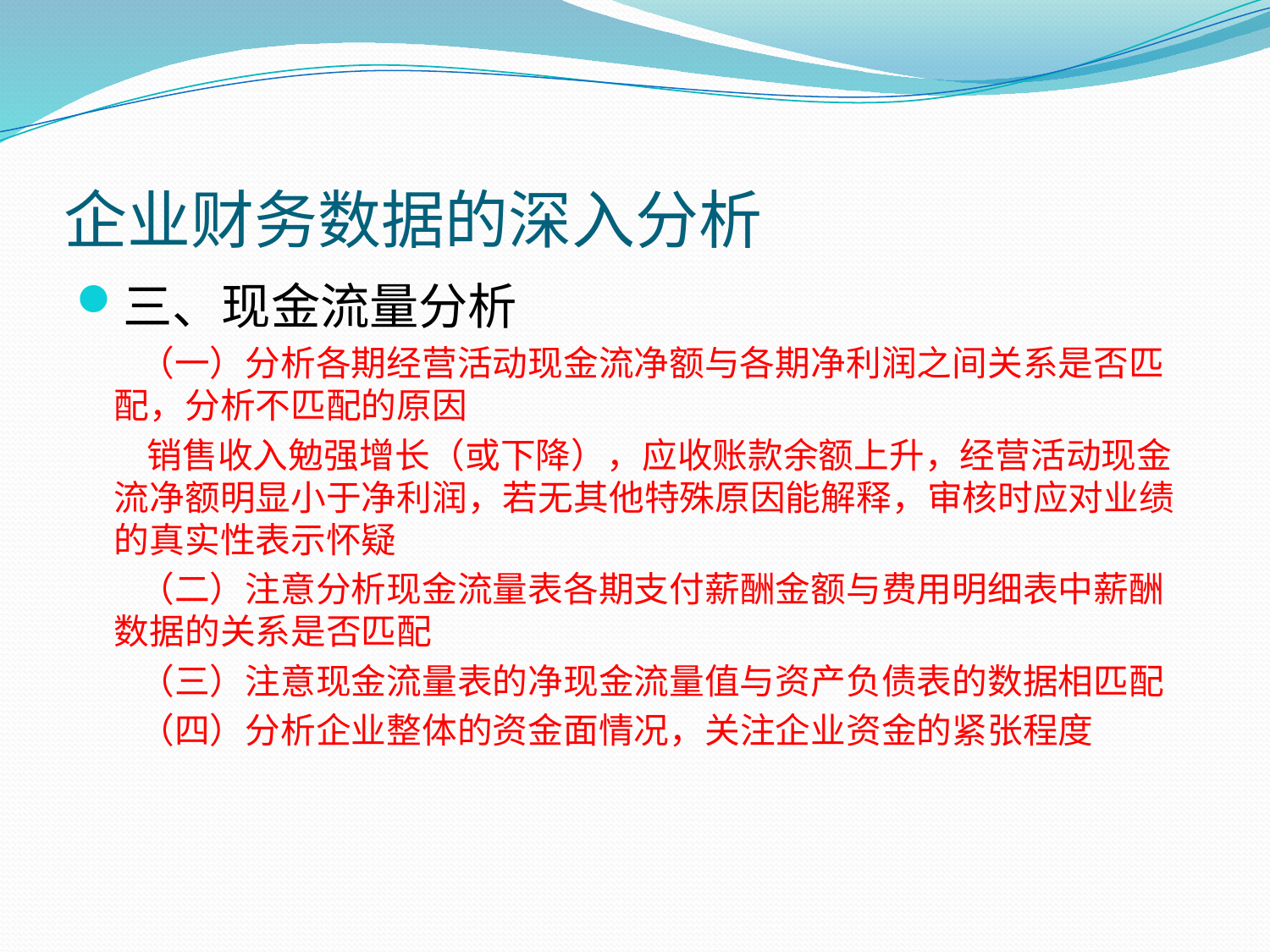

# 企业财务数据的深入分析
三、现金流量分析
       （一）分析各期经营活动现金流净额与各期净利润之间关系是否匹配，分析不匹配的原因
        销售收入勉强增长（或下降），应收账款余额上升，经营活动现金流净额明显小于净利润，若无其他特殊原因能解释，审核时应对业绩的真实性表示怀疑
       （二）注意分析现金流量表各期支付薪酬金额与费用明细表中薪酬数据的关系是否匹配
       （三）注意现金流量表的净现金流量值与资产负债表的数据相匹配
       （四）分析企业整体的资金面情况，关注企业资金的紧张程度